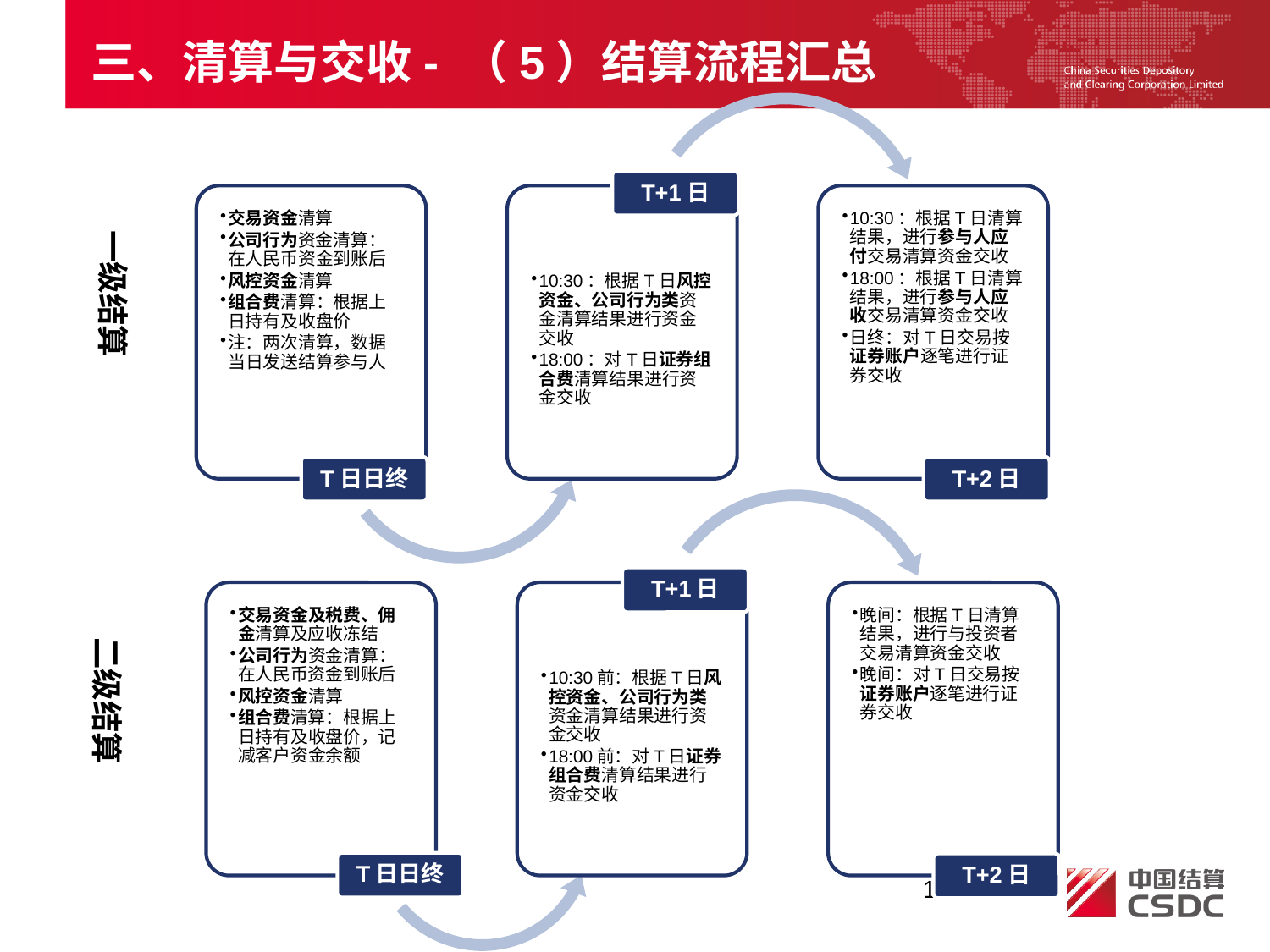

三、清算与交收- （5）结算流程汇总
交易资金清算
公司行为资金清算：在人民币资金到账后
风控资金清算
组合费清算：根据上日持有及收盘价
注：两次清算，数据当日发送结算参与人
T日日终
10:30：根据T日风控资金、公司行为类资金清算结果进行资金交收
18:00：对T日证券组合费清算结果进行资金交收
T+1日
10:30：根据T日清算结果，进行参与人应付交易清算资金交收
18:00：根据T日清算结果，进行参与人应收交易清算资金交收
日终：对T日交易按证券账户逐笔进行证券交收
T+2日
一级结算
交易资金及税费、佣金清算及应收冻结
公司行为资金清算：在人民币资金到账后
风控资金清算
组合费清算：根据上日持有及收盘价，记减客户资金余额
T日日终
10:30前：根据T日风控资金、公司行为类资金清算结果进行资金交收
18:00前：对T日证券组合费清算结果进行资金交收
T+1日
晚间：根据T日清算结果，进行与投资者交易清算资金交收
晚间：对T日交易按证券账户逐笔进行证券交收
T+2日
二级结算
17